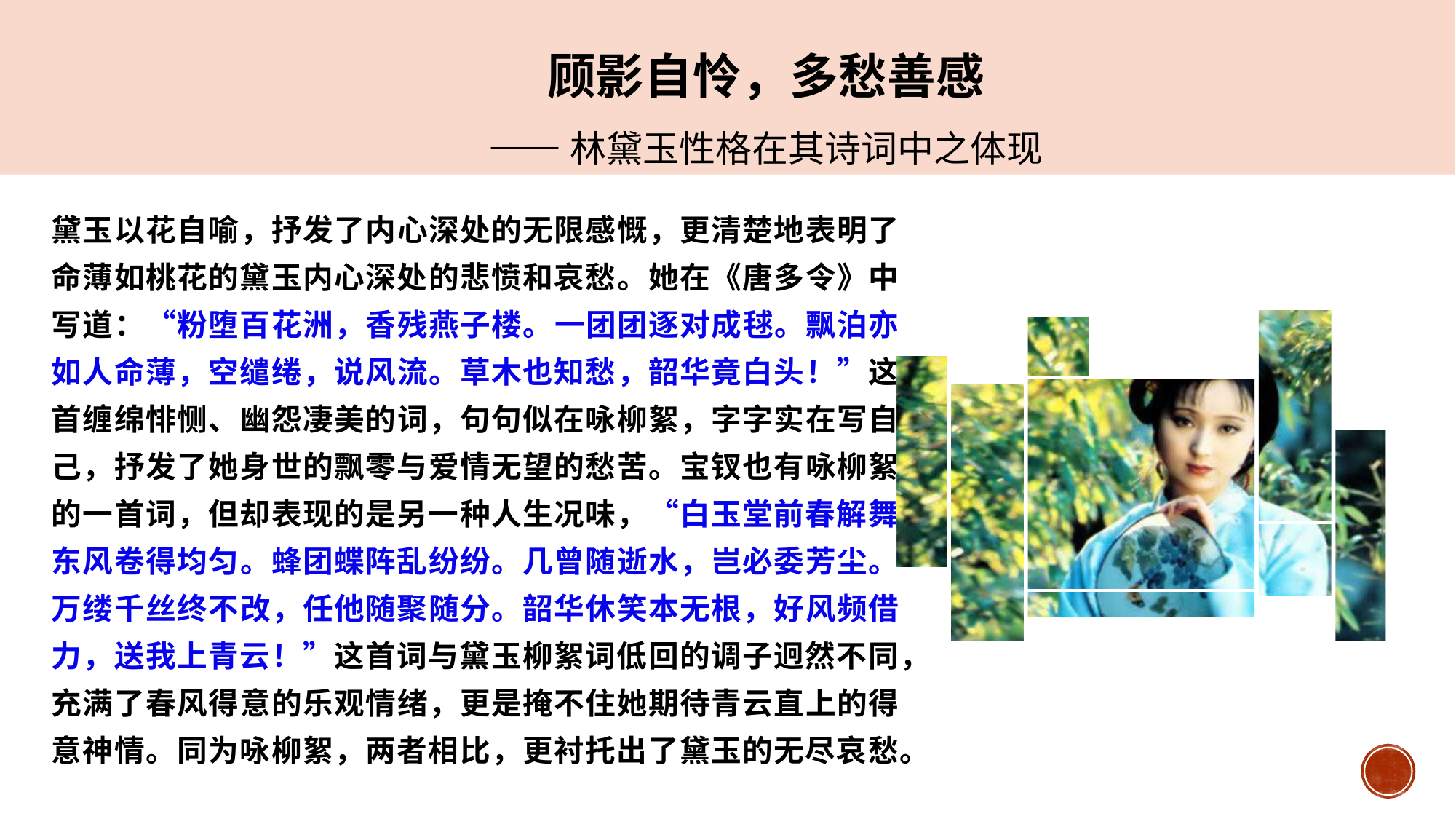

顾影自怜，多愁善感
——林黛玉性格在其诗词中之体现
黛玉以花自喻，抒发了内心深处的无限感慨，更清楚地表明了命薄如桃花的黛玉内心深处的悲愤和哀愁。她在《唐多令》中写道：“粉堕百花洲，香残燕子楼。一团团逐对成毬。飘泊亦如人命薄，空缱绻，说风流。草木也知愁，韶华竟白头！”这首缠绵悱恻、幽怨凄美的词，句句似在咏柳絮，字字实在写自己，抒发了她身世的飘零与爱情无望的愁苦。宝钗也有咏柳絮的一首词，但却表现的是另一种人生况味，“白玉堂前春解舞，东风卷得均匀。蜂团蝶阵乱纷纷。几曾随逝水，岂必委芳尘。万缕千丝终不改，任他随聚随分。韶华休笑本无根，好风频借力，送我上青云！”这首词与黛玉柳絮词低回的调子迥然不同，充满了春风得意的乐观情绪，更是掩不住她期待青云直上的得意神情。同为咏柳絮，两者相比，更衬托出了黛玉的无尽哀愁。